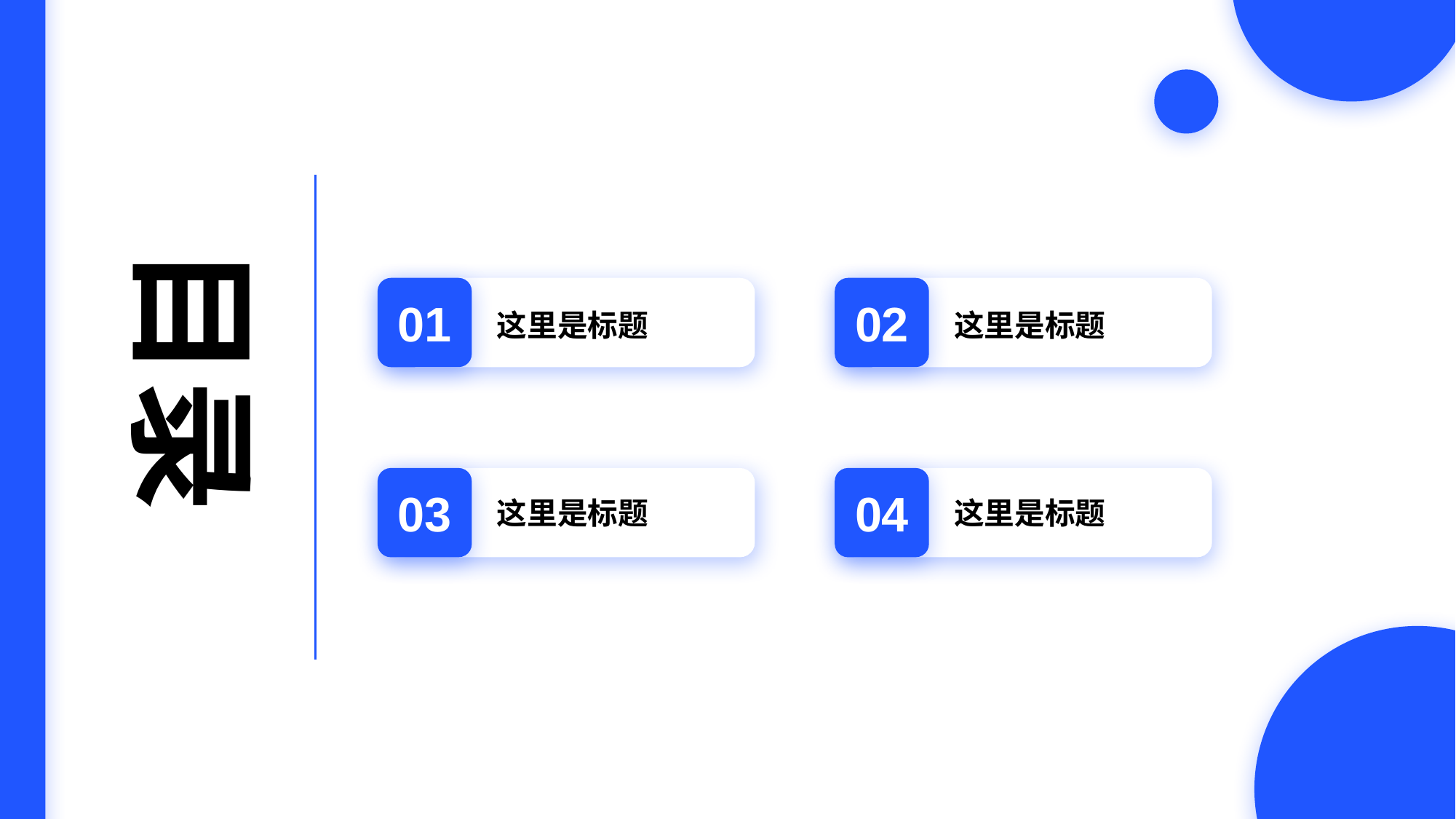

目录
01

02

这里是标题
这里是标题
03

04

这里是标题
这里是标题